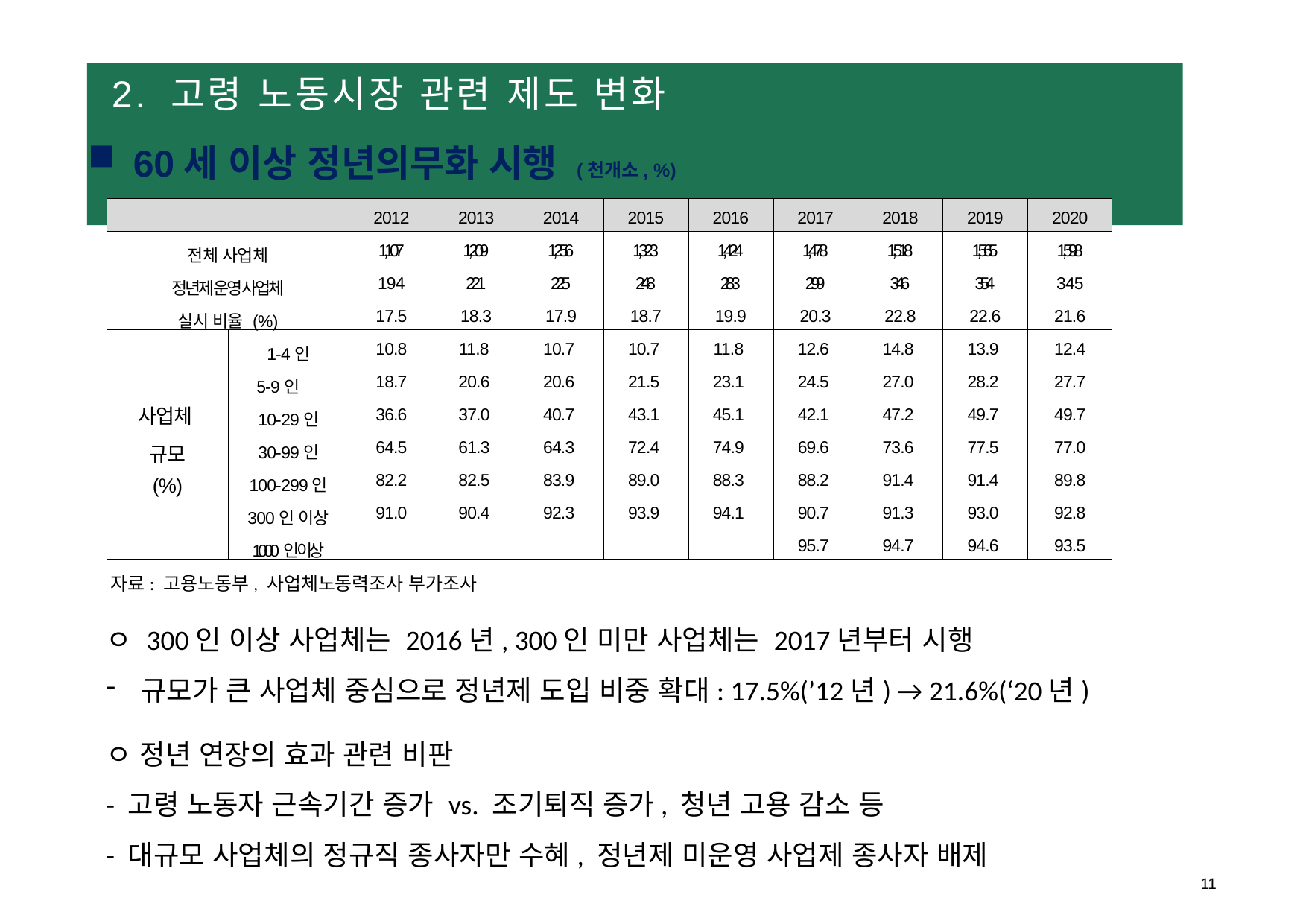

# 2. 고령 노동시장 관련 제도 변화
60세 이상 정년의무화 시행 (천개소, %)
|  |  | 2012 | 2013 | 2014 | 2015 | 2016 | 2017 | 2018 | 2019 | 2020 |
| --- | --- | --- | --- | --- | --- | --- | --- | --- | --- | --- |
| 전체 사업체 |  | 1,107 | 1,209 | 1,256 | 1,323 | 1,424 | 1,478 | 1,518 | 1,565 | 1,598 |
| 정년제 운영 사업체 |  | 194 | 221 | 225 | 248 | 283 | 299 | 346 | 354 | 345 |
| 실시 비율 (%) |  | 17.5 | 18.3 | 17.9 | 18.7 | 19.9 | 20.3 | 22.8 | 22.6 | 21.6 |
| 사업체 규모 (%) | 1-4인 | 10.8 | 11.8 | 10.7 | 10.7 | 11.8 | 12.6 | 14.8 | 13.9 | 12.4 |
|  | 5-9인 | 18.7 | 20.6 | 20.6 | 21.5 | 23.1 | 24.5 | 27.0 | 28.2 | 27.7 |
|  | 10-29인 | 36.6 | 37.0 | 40.7 | 43.1 | 45.1 | 42.1 | 47.2 | 49.7 | 49.7 |
|  | 30-99인 | 64.5 | 61.3 | 64.3 | 72.4 | 74.9 | 69.6 | 73.6 | 77.5 | 77.0 |
|  | 100-299인 | 82.2 | 82.5 | 83.9 | 89.0 | 88.3 | 88.2 | 91.4 | 91.4 | 89.8 |
|  | 300인 이상 | 91.0 | 90.4 | 92.3 | 93.9 | 94.1 | 90.7 | 91.3 | 93.0 | 92.8 |
|  | 1000인 이상 |  |  |  |  |  | 95.7 | 94.7 | 94.6 | 93.5 |

자료: 고용노동부, 사업체노동력조사 부가조사
ㅇ 300인 이상 사업체는 2016년, 300인 미만 사업체는 2017년부터 시행
규모가 큰 사업체 중심으로 정년제 도입 비중 확대: 17.5%(’12년) → 21.6%(‘20년)

ㅇ 정년 연장의 효과 관련 비판
- 고령 노동자 근속기간 증가 vs. 조기퇴직 증가, 청년 고용 감소 등
- 대규모 사업체의 정규직 종사자만 수혜, 정년제 미운영 사업제 종사자 배제
11